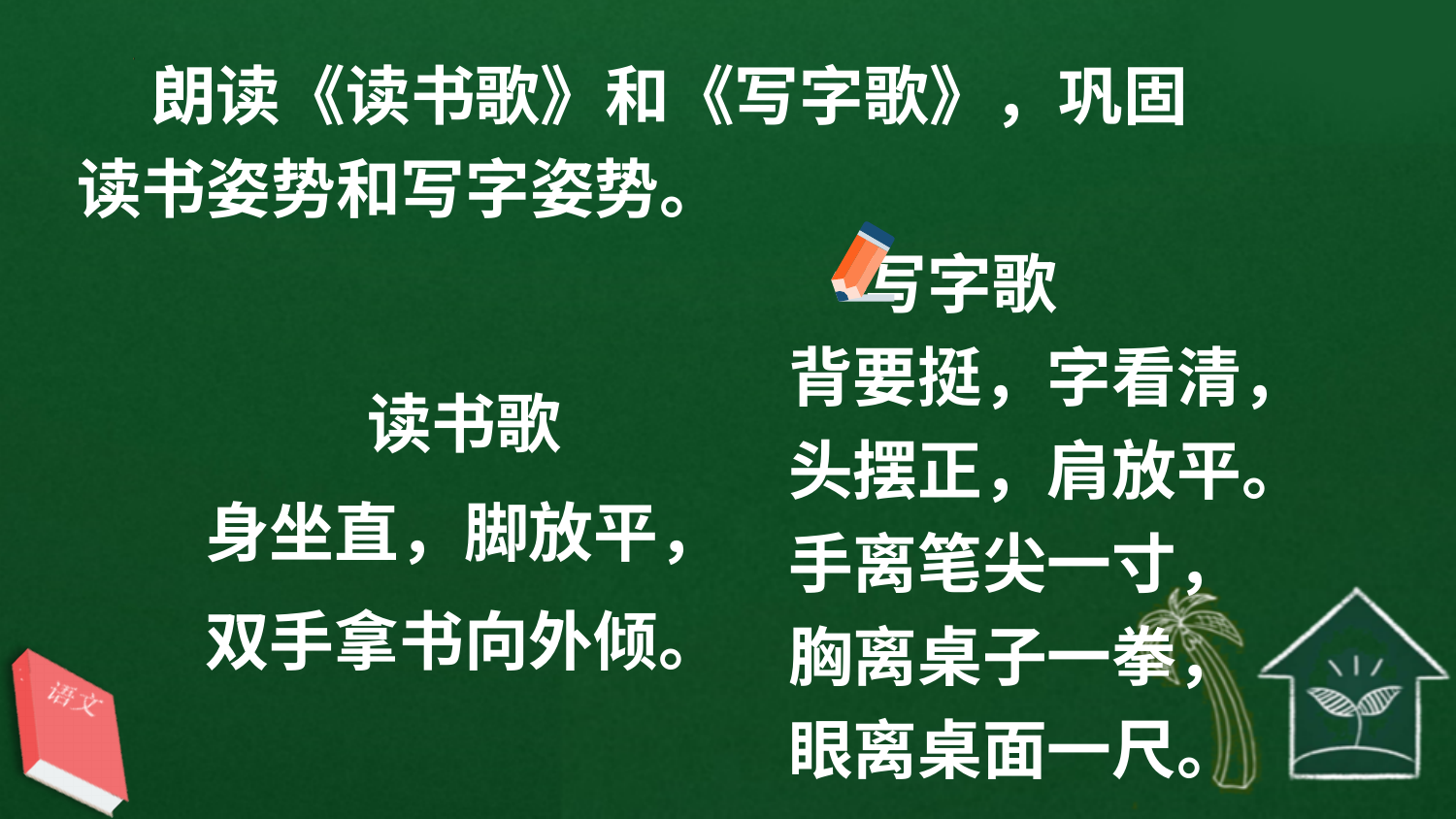

朗读《读书歌》和《写字歌》，巩固读书姿势和写字姿势。
    写字歌
背要挺，字看清，
头摆正，肩放平。
手离笔尖一寸，
胸离桌子一拳，
眼离桌面一尺。

读书歌
身坐直，脚放平，
双手拿书向外倾。